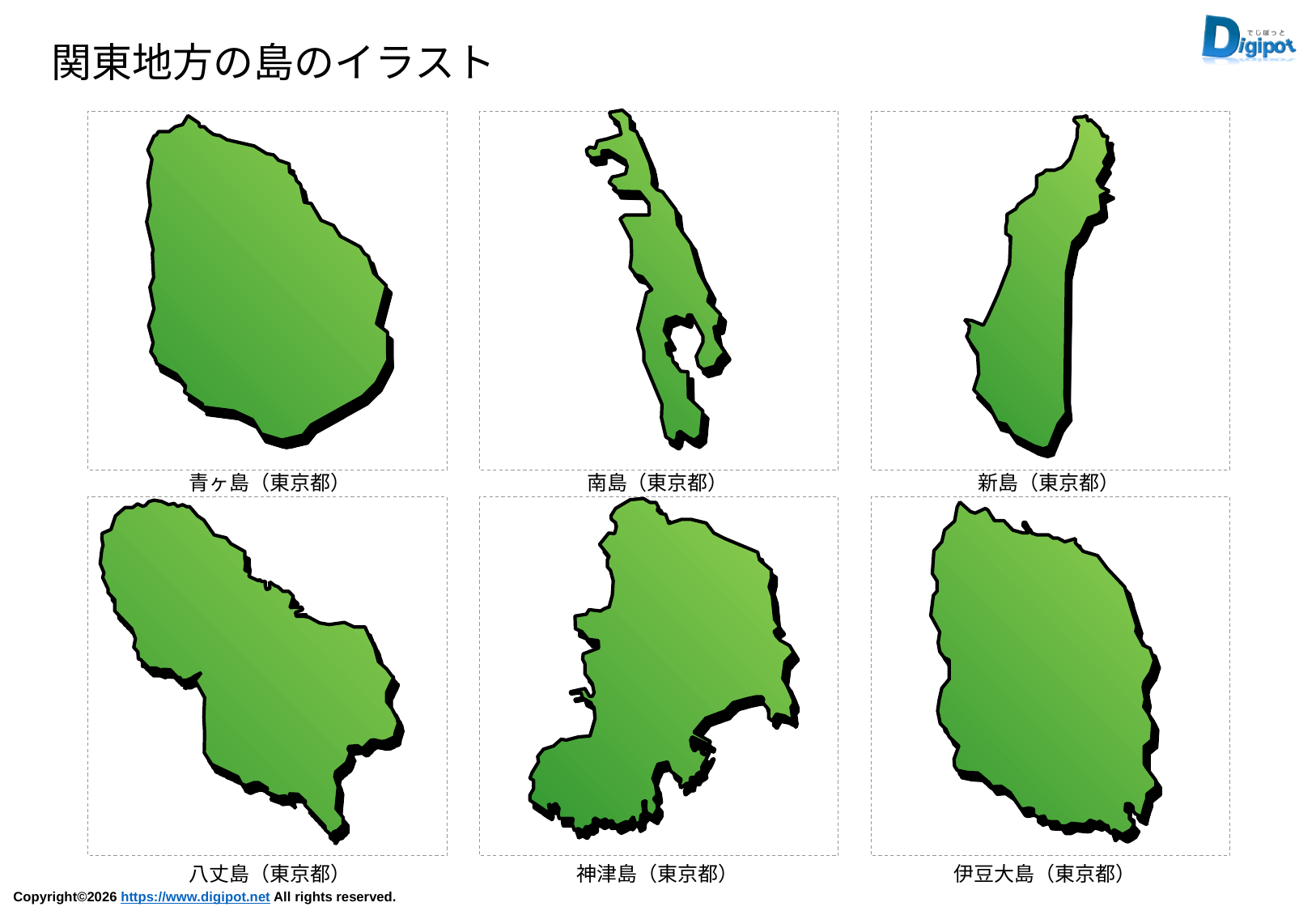

関東地方の島のイラスト

青ヶ島（東京都）
南島（東京都）
新島（東京都）

八丈島（東京都）
神津島（東京都）
伊豆大島（東京都）